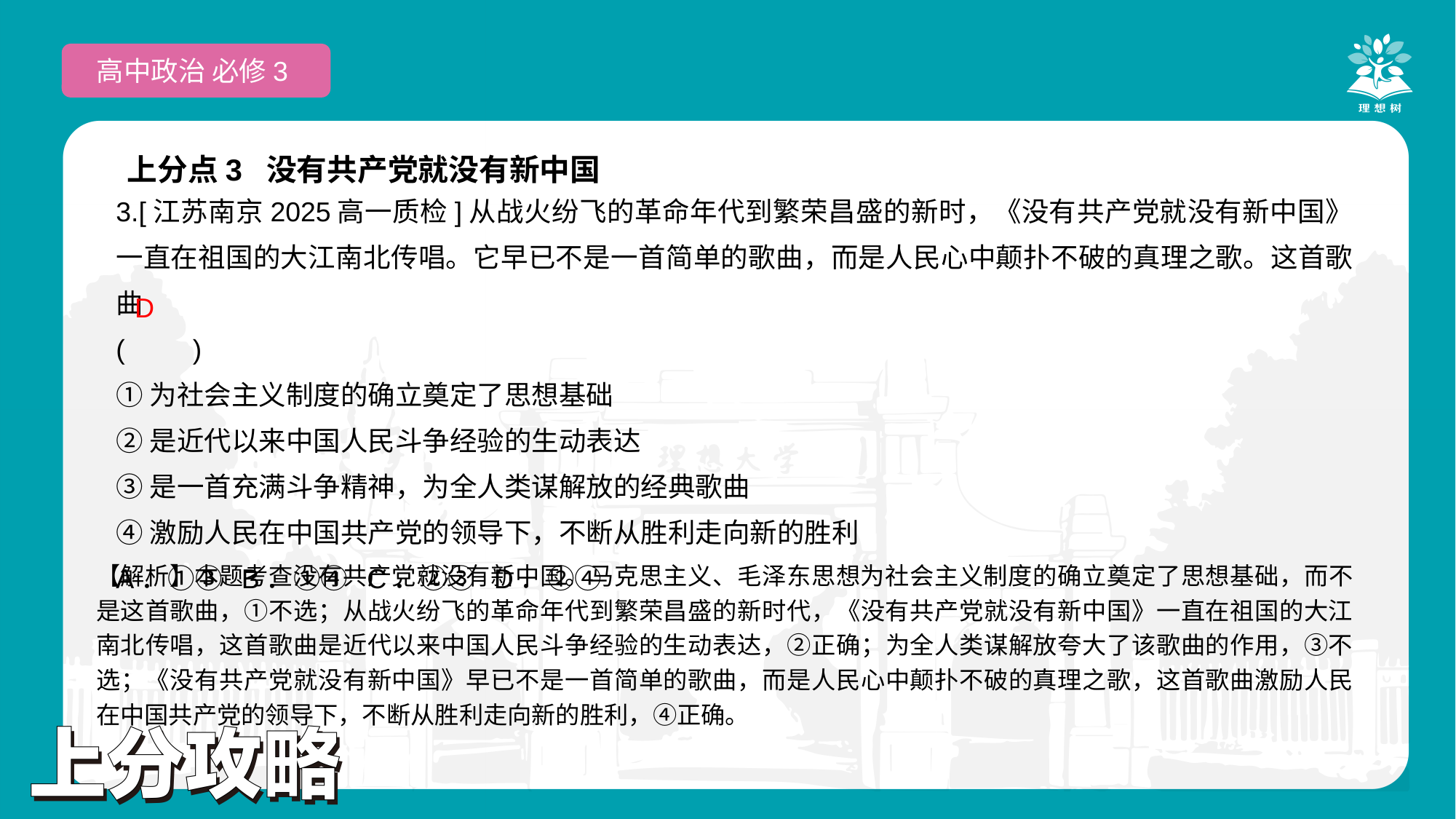

高中政治 必修3
上分点3  没有共产党就没有新中国
3.[江苏南京2025高一质检]从战火纷飞的革命年代到繁荣昌盛的新时，《没有共产党就没有新中国》一直在祖国的大江南北传唱。它早已不是一首简单的歌曲，而是人民心中颠扑不破的真理之歌。这首歌曲
(　　)
①为社会主义制度的确立奠定了思想基础
②是近代以来中国人民斗争经验的生动表达
③是一首充满斗争精神，为全人类谋解放的经典歌曲
④激励人民在中国共产党的领导下，不断从胜利走向新的胜利
A．①③  B．①④  C．②③  D．②④
 D
【解析】本题考查没有共产党就没有新中国。马克思主义、毛泽东思想为社会主义制度的确立奠定了思想基础，而不是这首歌曲，①不选；从战火纷飞的革命年代到繁荣昌盛的新时代，《没有共产党就没有新中国》一直在祖国的大江南北传唱，这首歌曲是近代以来中国人民斗争经验的生动表达，②正确；为全人类谋解放夸大了该歌曲的作用，③不选；《没有共产党就没有新中国》早已不是一首简单的歌曲，而是人民心中颠扑不破的真理之歌，这首歌曲激励人民在中国共产党的领导下，不断从胜利走向新的胜利，④正确。